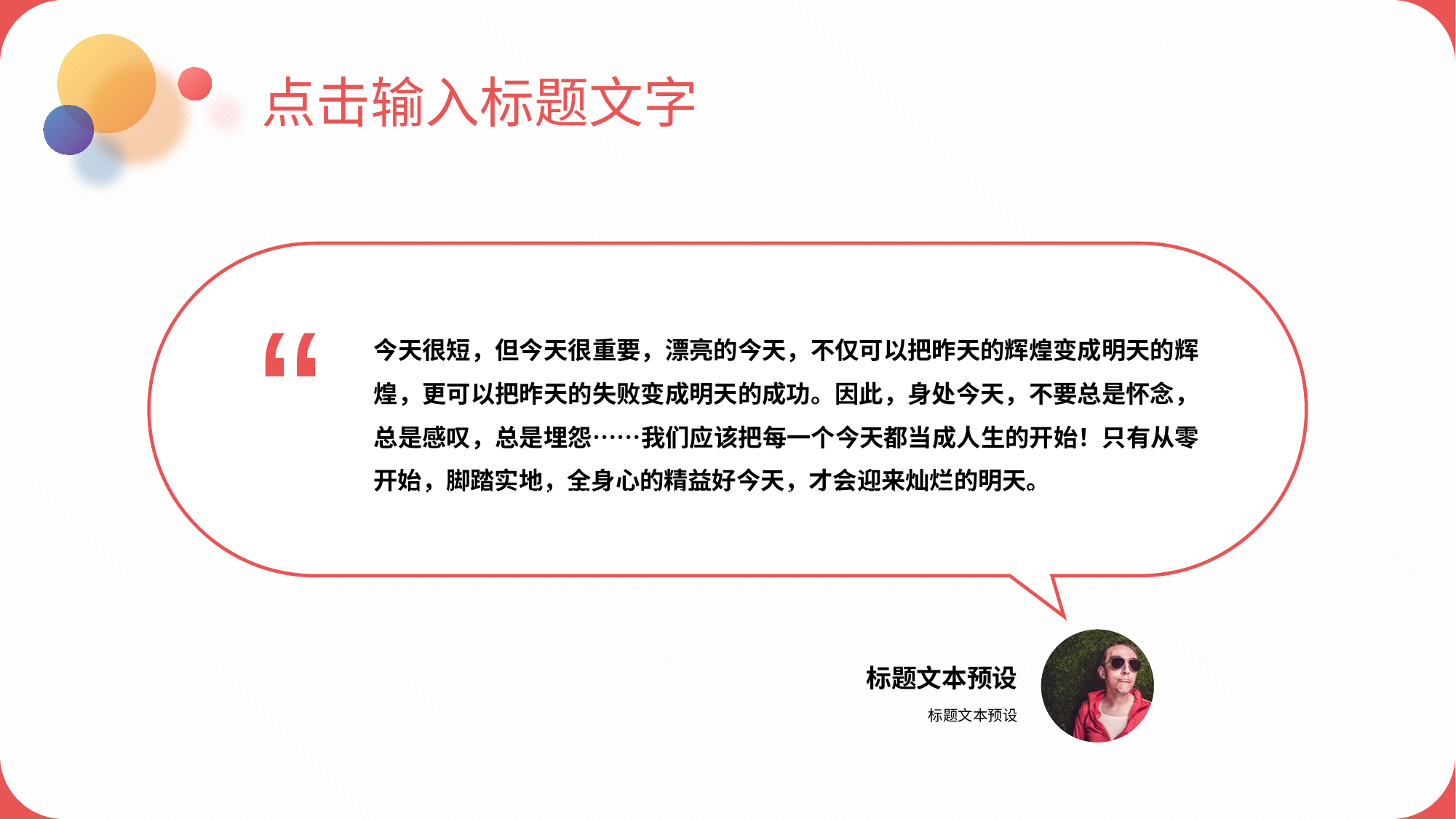

今天很短，但今天很重要，漂亮的今天，不仅可以把昨天的辉煌变成明天的辉煌，更可以把昨天的失败变成明天的成功。因此，身处今天，不要总是怀念，总是感叹，总是埋怨……我们应该把每一个今天都当成人生的开始！只有从零开始，脚踏实地，全身心的精益好今天，才会迎来灿烂的明天。
“

标题文本预设
标题文本预设
点击输入标题文字